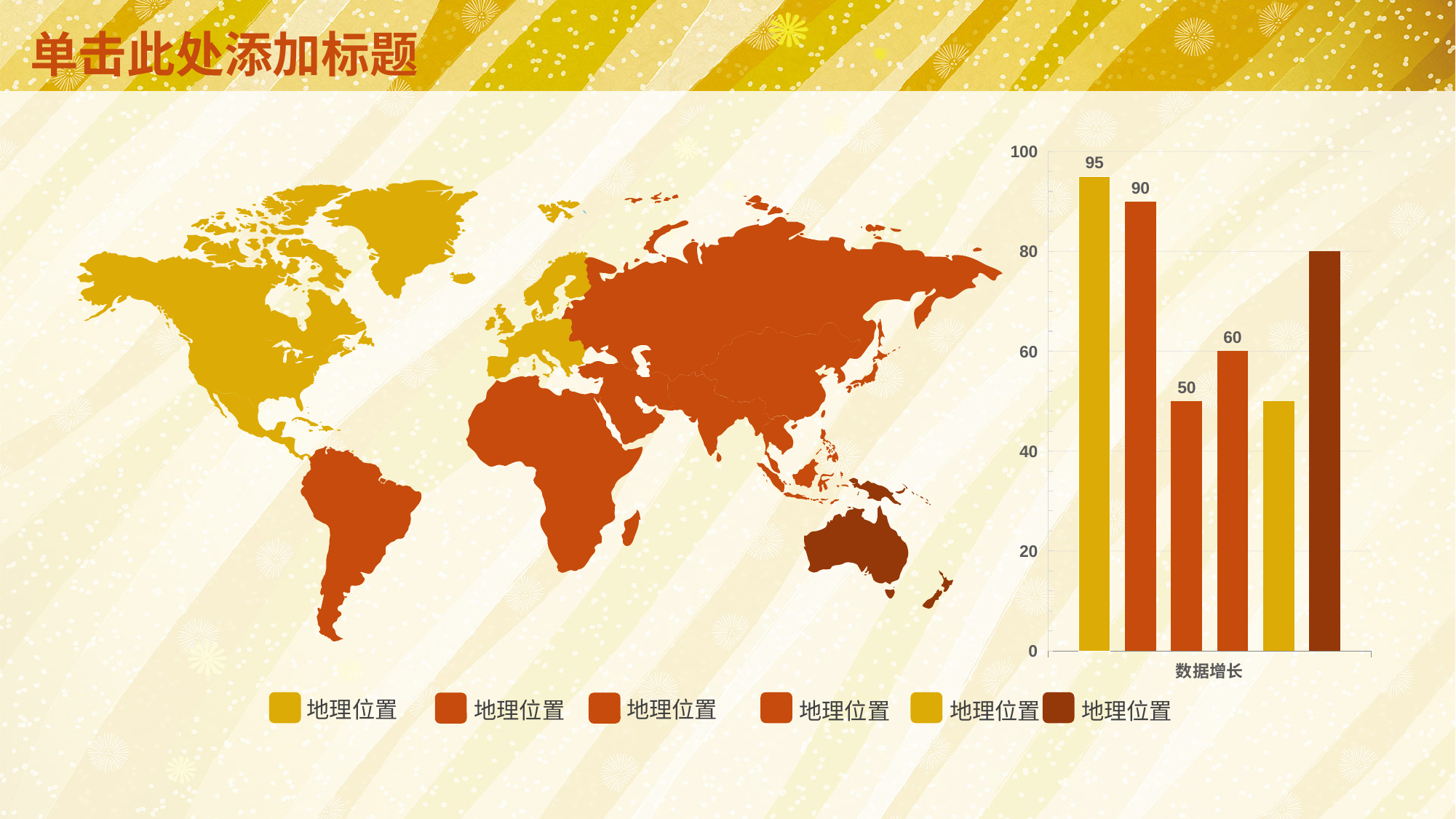

# 单击此处添加标题

### Chart

| Category | 列1 | 列2 | 列3 | 列4 | 列5 | 列6 |
|---|---|---|---|---|---|---|
| 数据增长 | 95.0 | 90.0 | 50.0 | 60.0 | 50.0 | 80.0 |

地理位置

地理位置

地理位置

地理位置

地理位置

地理位置